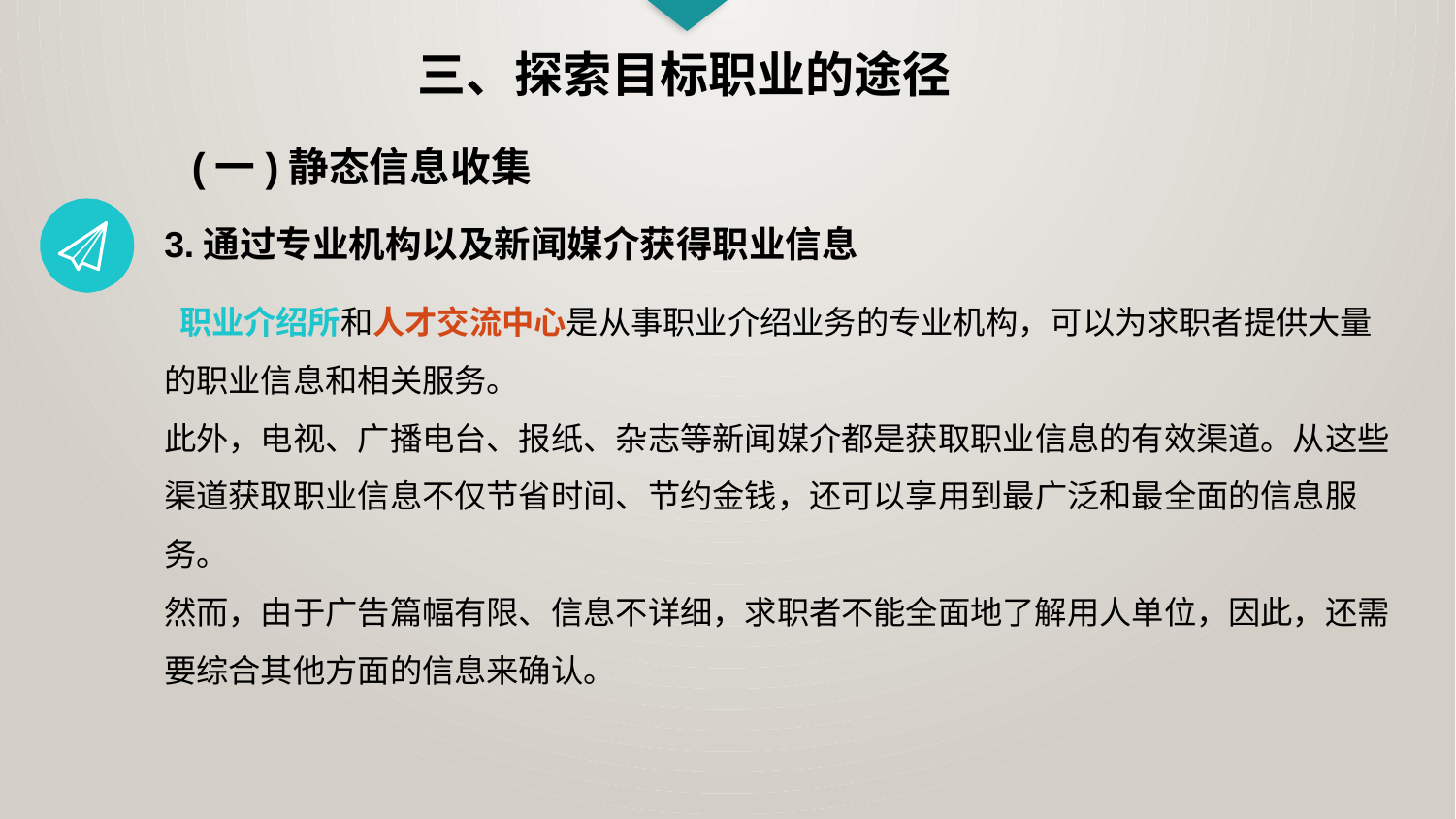

三、探索目标职业的途径
(一)静态信息收集

3.通过专业机构以及新闻媒介获得职业信息

 职业介绍所和人才交流中心是从事职业介绍业务的专业机构，可以为求职者提供大量的职业信息和相关服务。
此外，电视、广播电台、报纸、杂志等新闻媒介都是获取职业信息的有效渠道。从这些渠道获取职业信息不仅节省时间、节约金钱，还可以享用到最广泛和最全面的信息服务。
然而，由于广告篇幅有限、信息不详细，求职者不能全面地了解用人单位，因此，还需要综合其他方面的信息来确认。
64